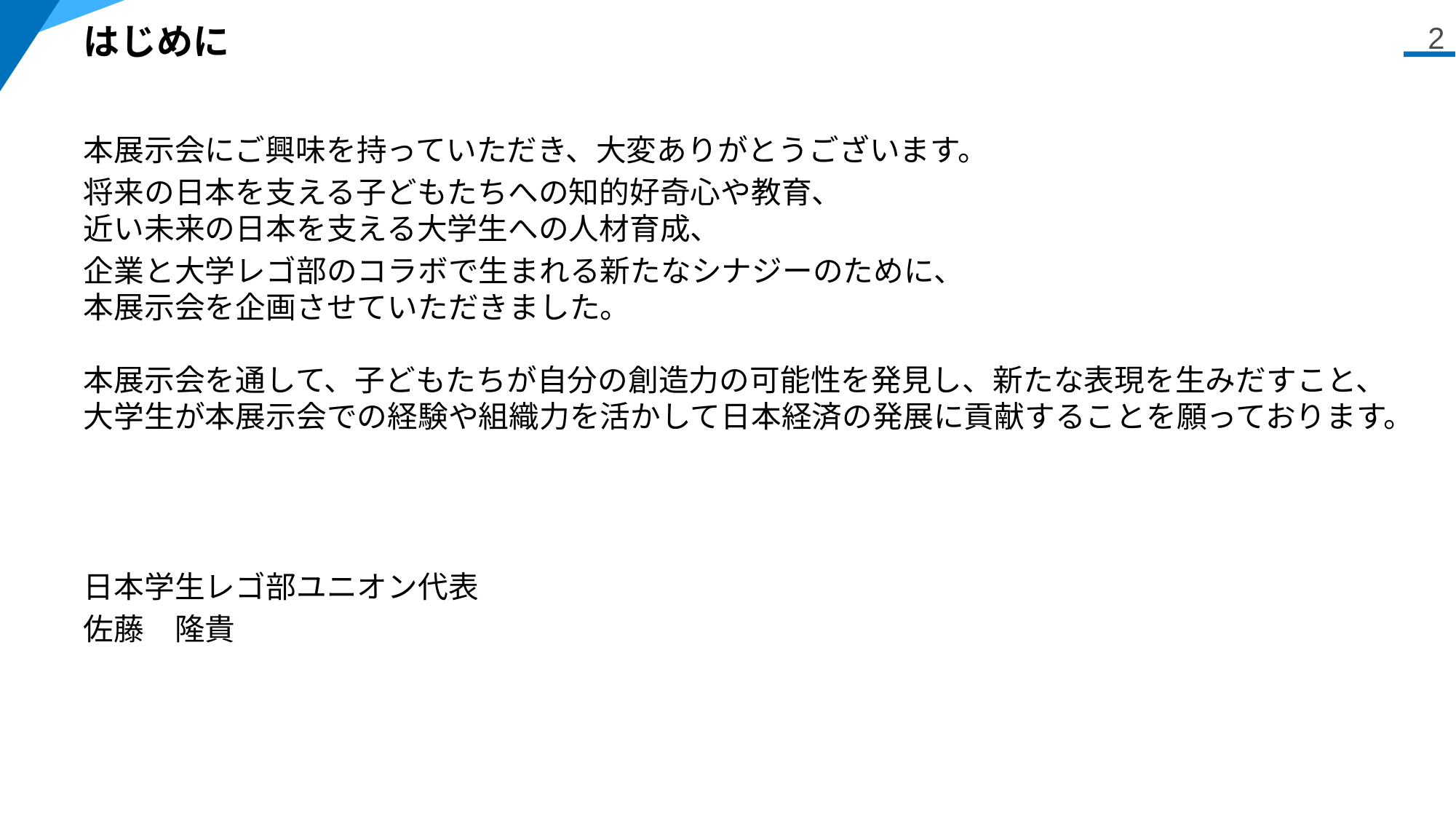

# はじめに
2

本展示会にご興味を持っていただき、大変ありがとうございます。
将来の日本を支える子どもたちへの知的好奇心や教育、
近い未来の日本を支える大学生への人材育成、
企業と大学レゴ部のコラボで生まれる新たなシナジーのために、
本展示会を企画させていただきました。
本展示会を通して、子どもたちが自分の創造力の可能性を発見し、新たな表現を生みだすこと、大学生が本展示会での経験や組織力を活かして日本経済の発展に貢献することを願っております。

日本学生レゴ部ユニオン代表
佐藤　隆貴